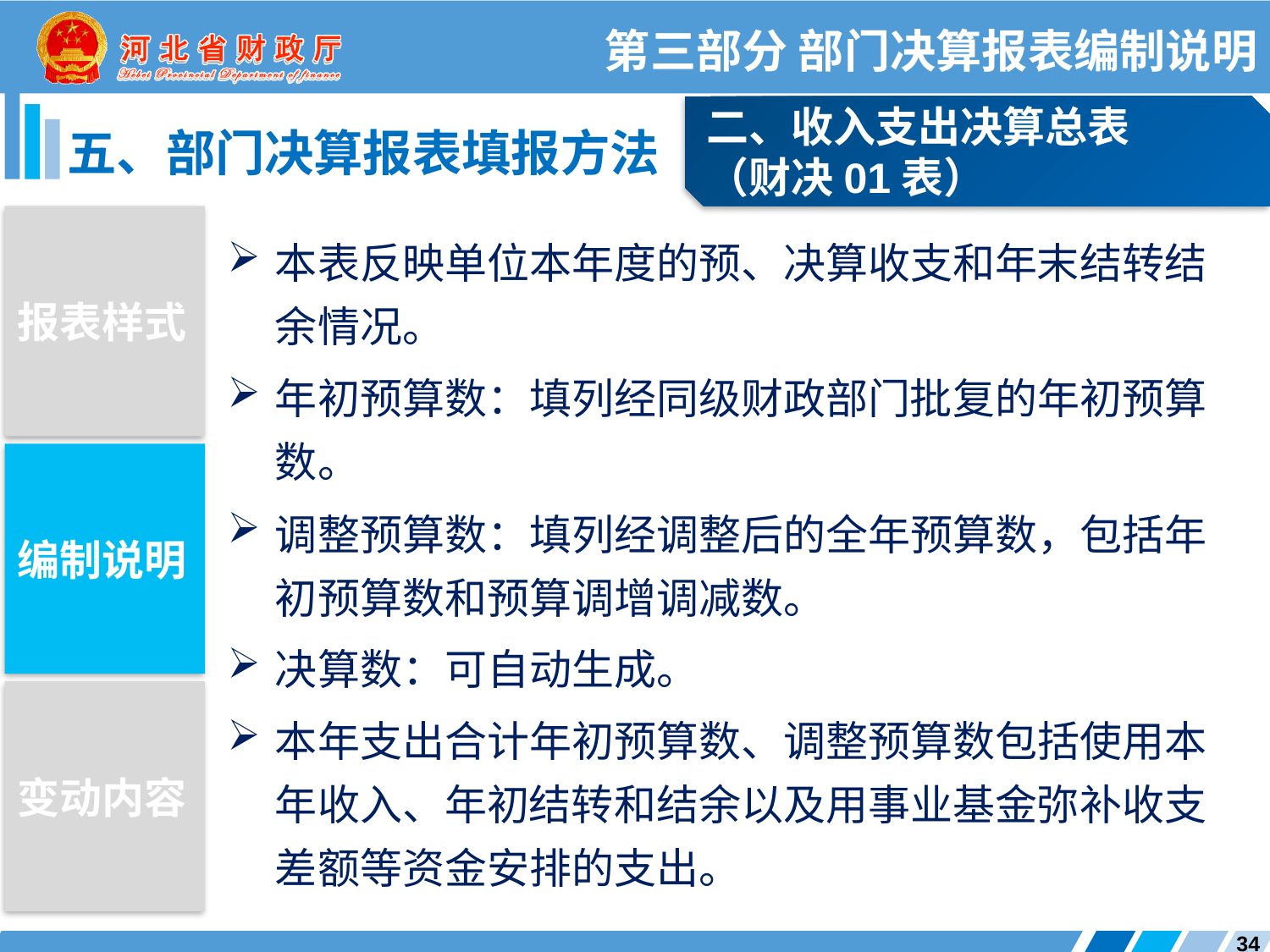

第三部分 部门决算报表编制说明
二、收入支出决算总表
（财决01表）
五、部门决算报表填报方法
报表样式
本表反映单位本年度的预、决算收支和年末结转结余情况。
年初预算数：填列经同级财政部门批复的年初预算数。
调整预算数：填列经调整后的全年预算数，包括年初预算数和预算调增调减数。
决算数：可自动生成。
本年支出合计年初预算数、调整预算数包括使用本年收入、年初结转和结余以及用事业基金弥补收支差额等资金安排的支出。
编制说明
变动内容
34